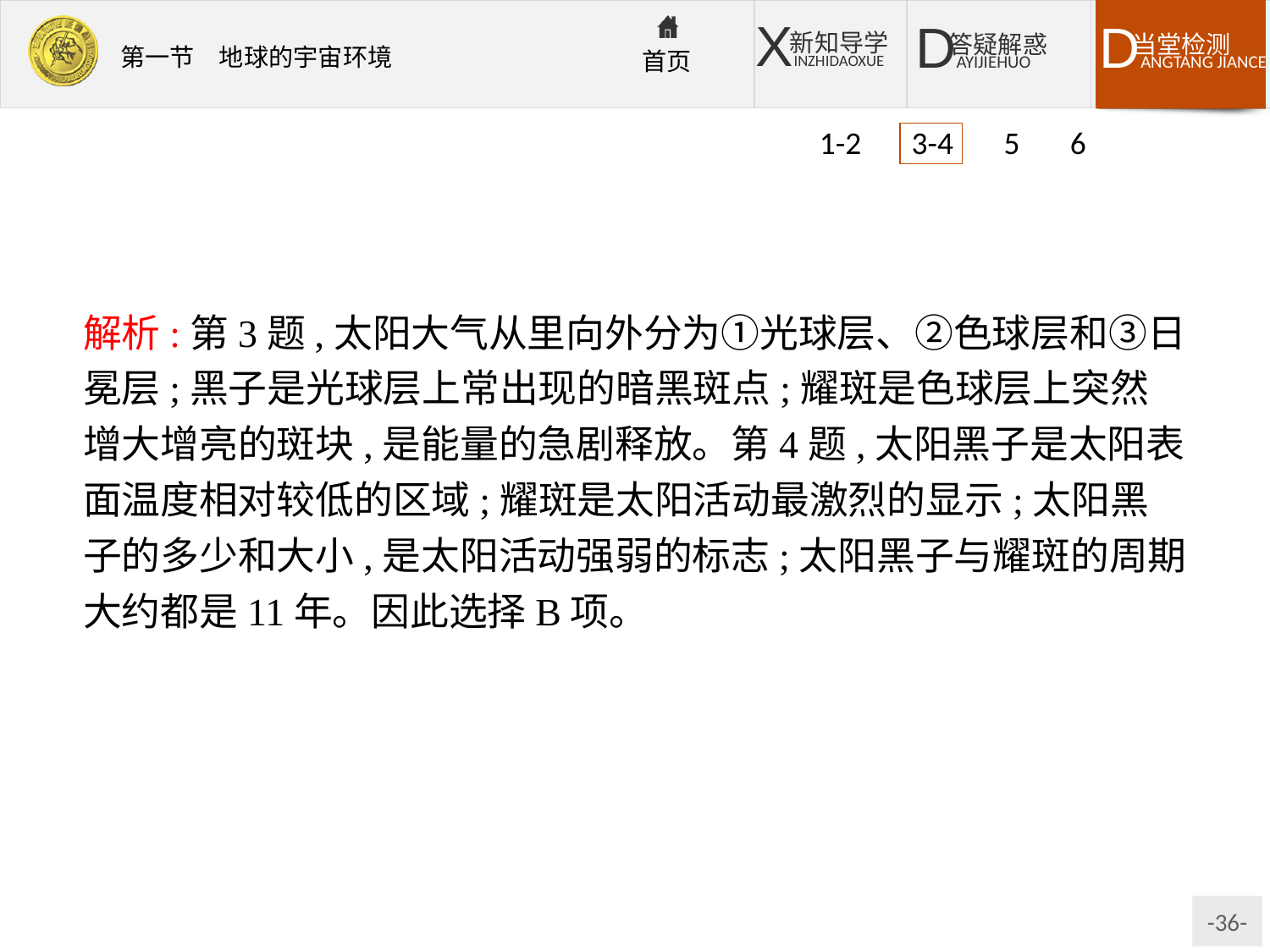

1-2       3-4       5       6

解析:第3题,太阳大气从里向外分为①光球层、②色球层和③日冕层;黑子是光球层上常出现的暗黑斑点;耀斑是色球层上突然增大增亮的斑块,是能量的急剧释放。第4题,太阳黑子是太阳表面温度相对较低的区域;耀斑是太阳活动最激烈的显示;太阳黑子的多少和大小,是太阳活动强弱的标志;太阳黑子与耀斑的周期大约都是11年。因此选择B项。
答案:3.B　4.B